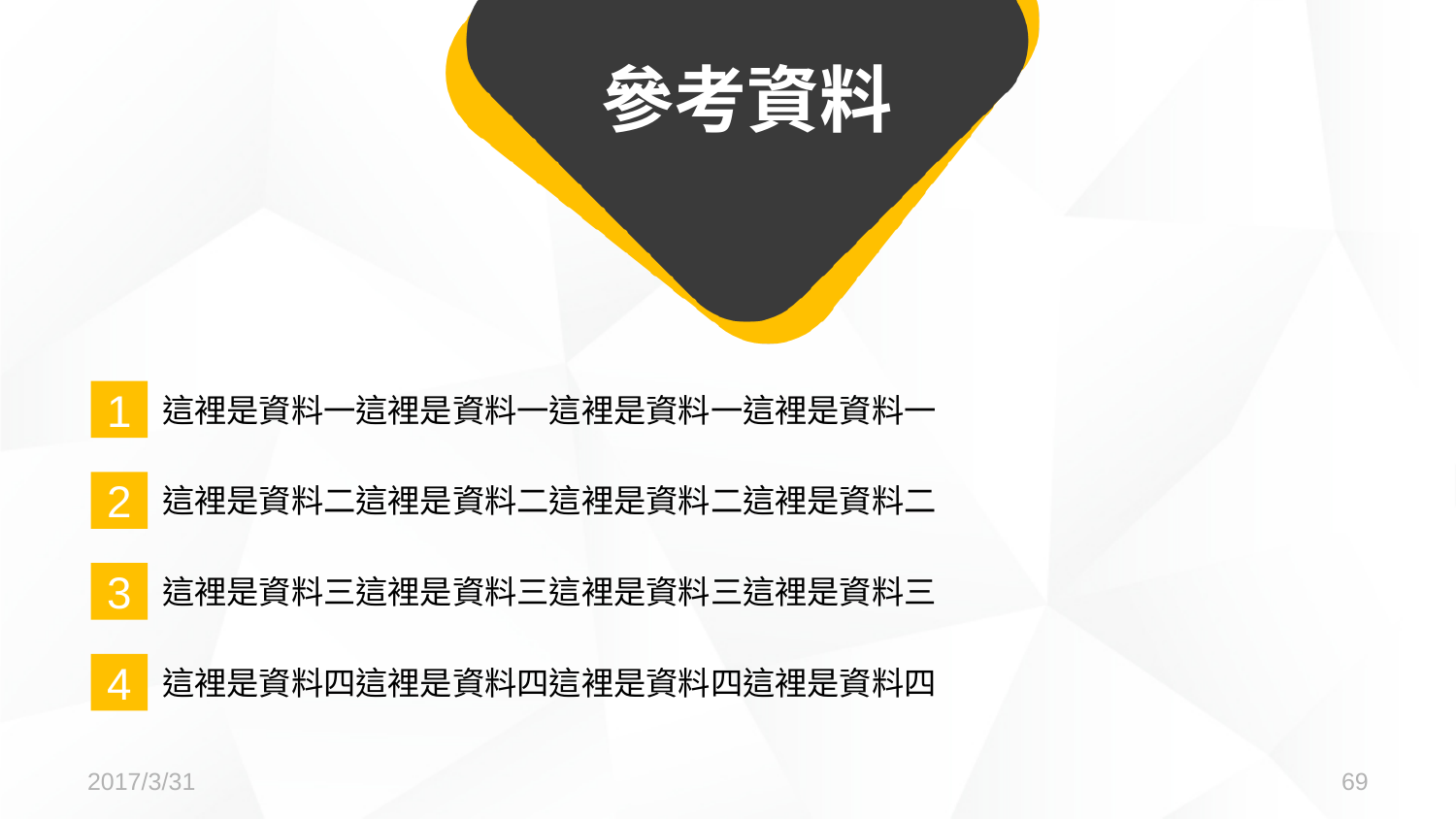

# 參考資料
這裡是資料一這裡是資料一這裡是資料一這裡是資料一
1
這裡是資料二這裡是資料二這裡是資料二這裡是資料二
2
這裡是資料三這裡是資料三這裡是資料三這裡是資料三
3
這裡是資料四這裡是資料四這裡是資料四這裡是資料四
4
2017/3/31
69